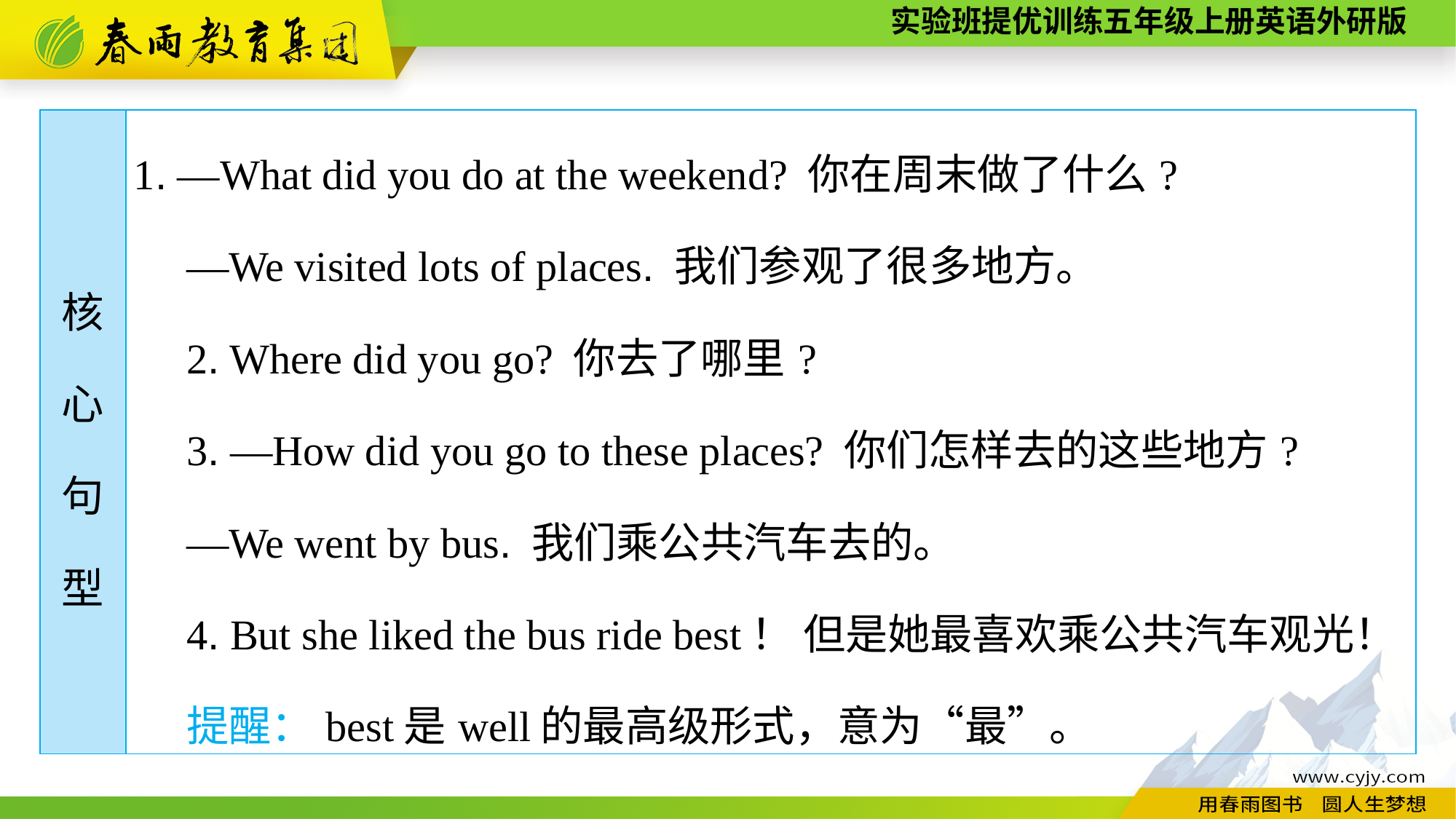

| 核 心 句 型 | 1. —What did you do at the weekend? 你在周末做了什么? —We visited lots of places. 我们参观了很多地方。 2. Where did you go? 你去了哪里? 3. —How did you go to these places? 你们怎样去的这些地方? —We went by bus. 我们乘公共汽车去的。 4. But she liked the bus ride best！ 但是她最喜欢乘公共汽车观光！ 提醒：best是well的最高级形式，意为“最”。 |
| --- | --- |